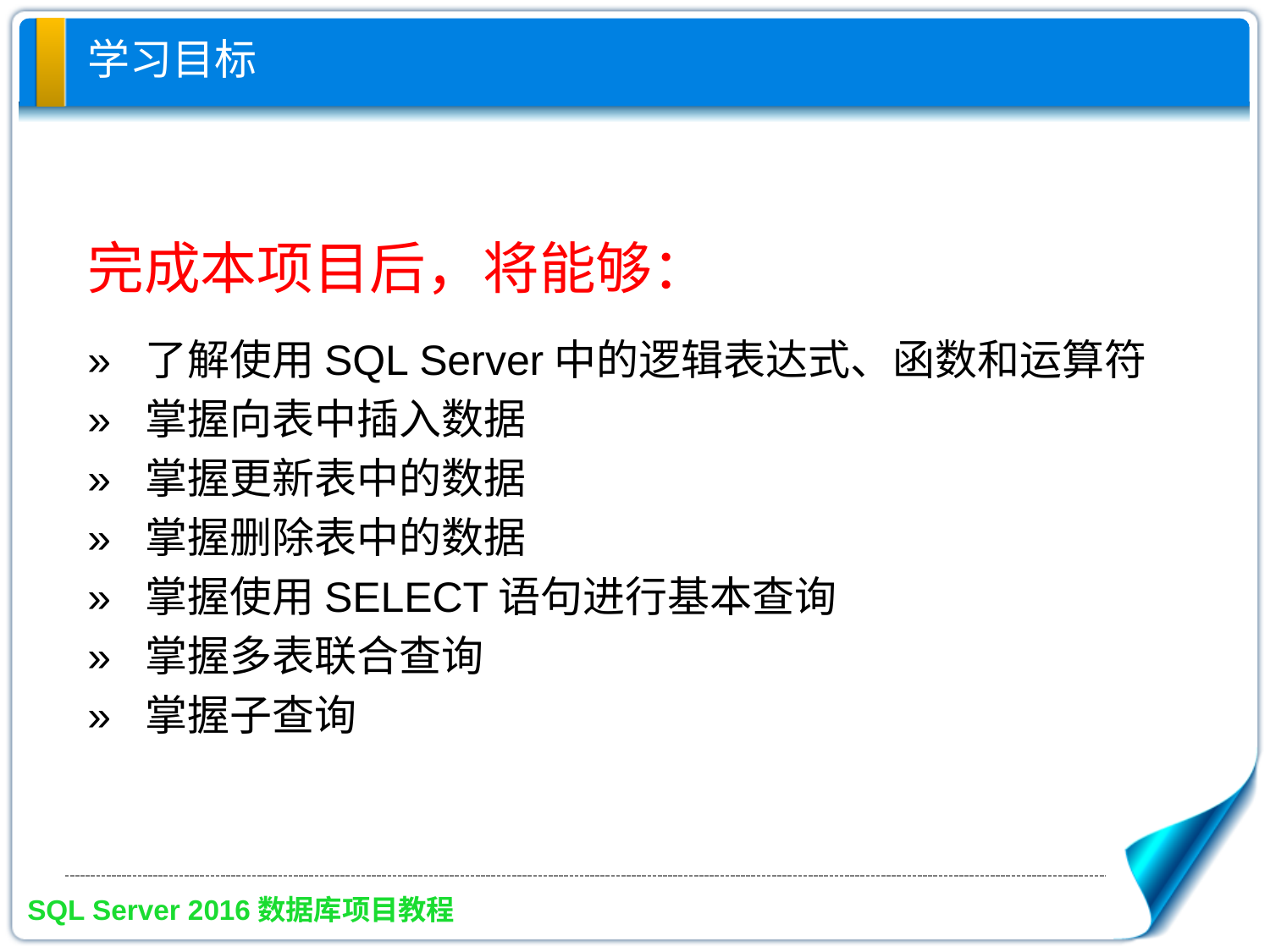

# 学习目标
完成本项目后，将能够：

»  了解使用SQL Server中的逻辑表达式、函数和运算符
»  掌握向表中插入数据
»  掌握更新表中的数据
»  掌握删除表中的数据
»  掌握使用SELECT语句进行基本查询
»  掌握多表联合查询
»  掌握子查询